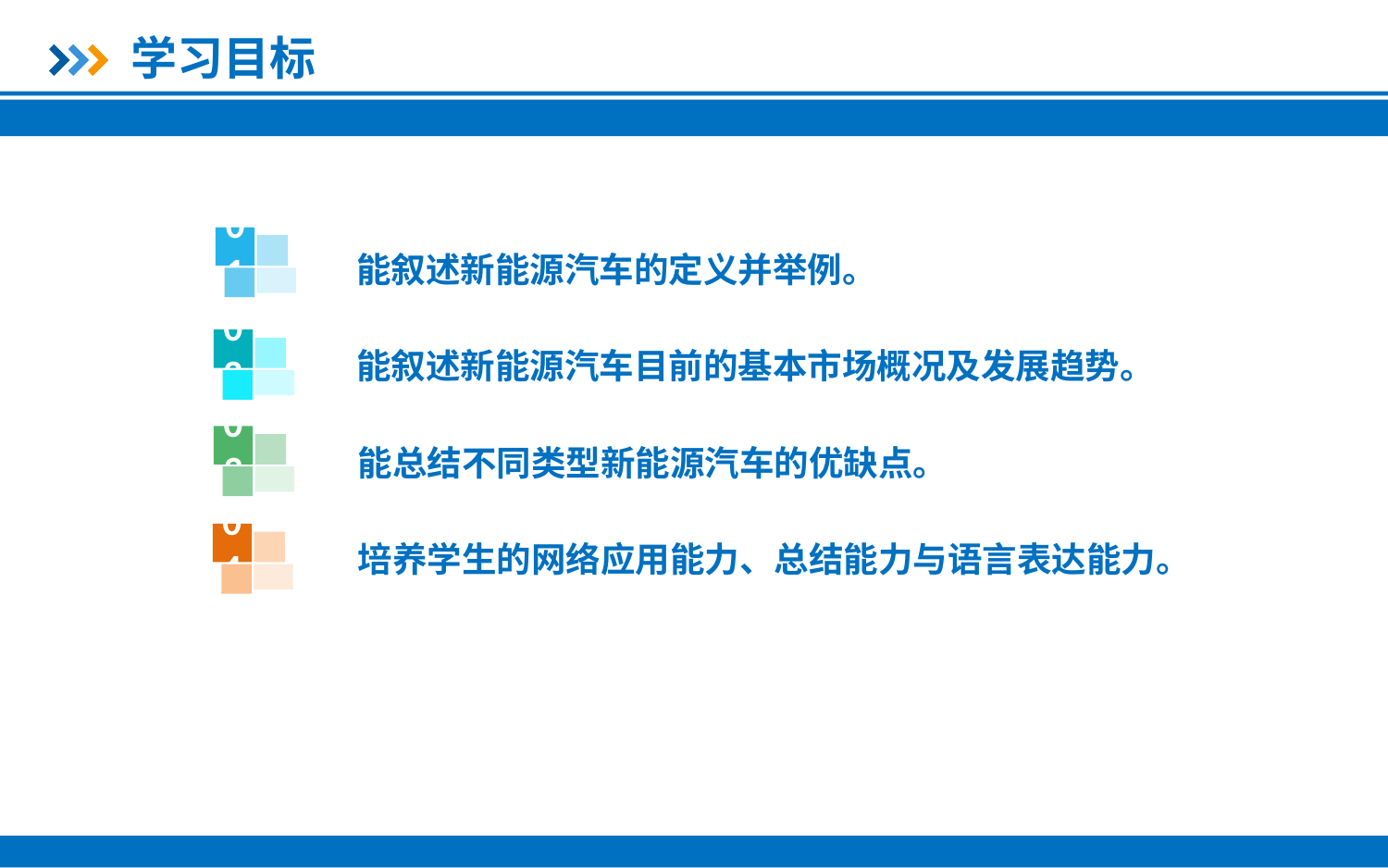

学习目标
01

能叙述新能源汽车的定义并举例。
02

能叙述新能源汽车目前的基本市场概况及发展趋势。
03

能总结不同类型新能源汽车的优缺点。
04

培养学生的网络应用能力、总结能力与语言表达能力。